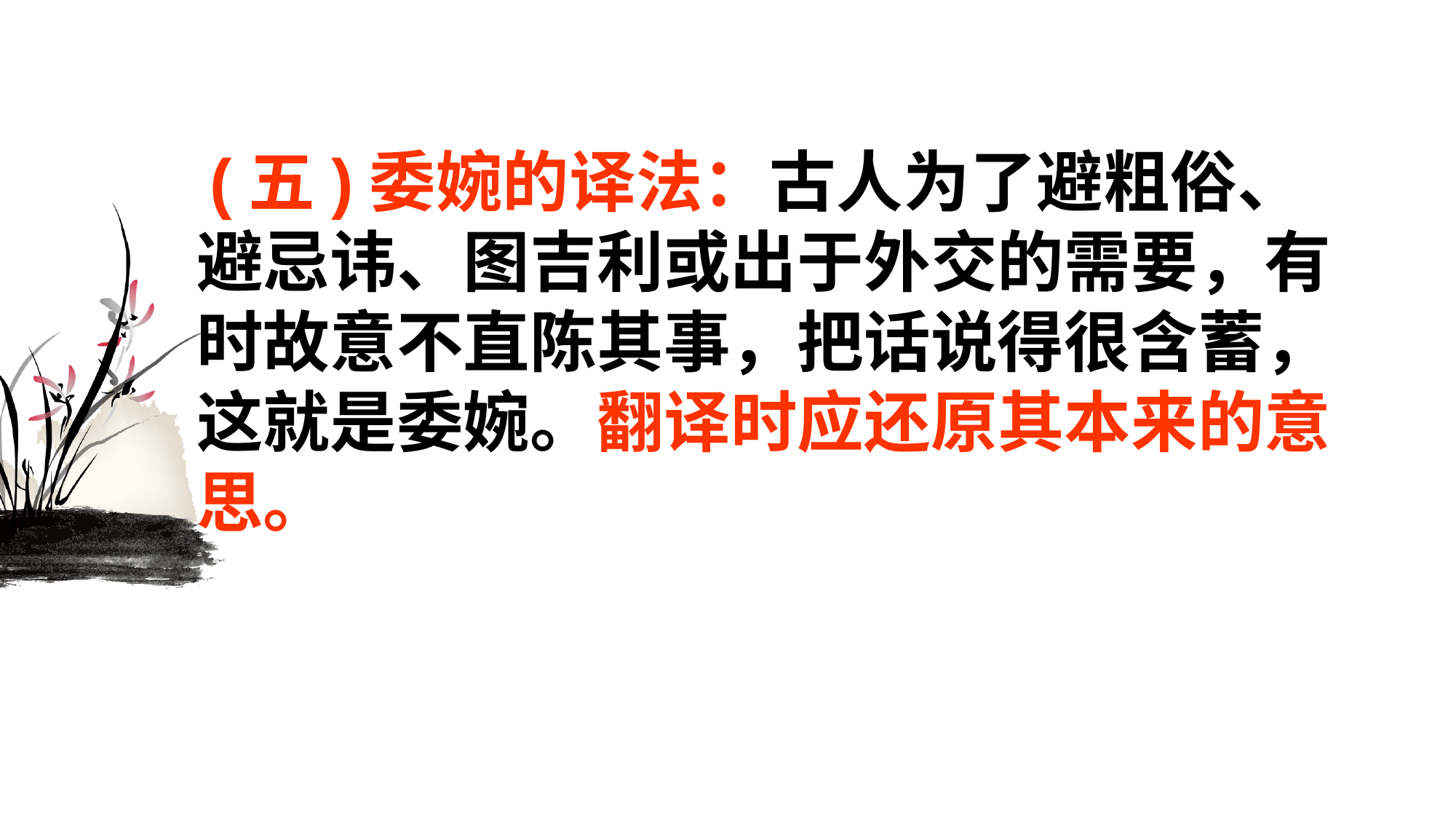

(五)委婉的译法：古人为了避粗俗、避忌讳、图吉利或出于外交的需要，有时故意不直陈其事，把话说得很含蓄，这就是委婉。翻译时应还原其本来的意思。